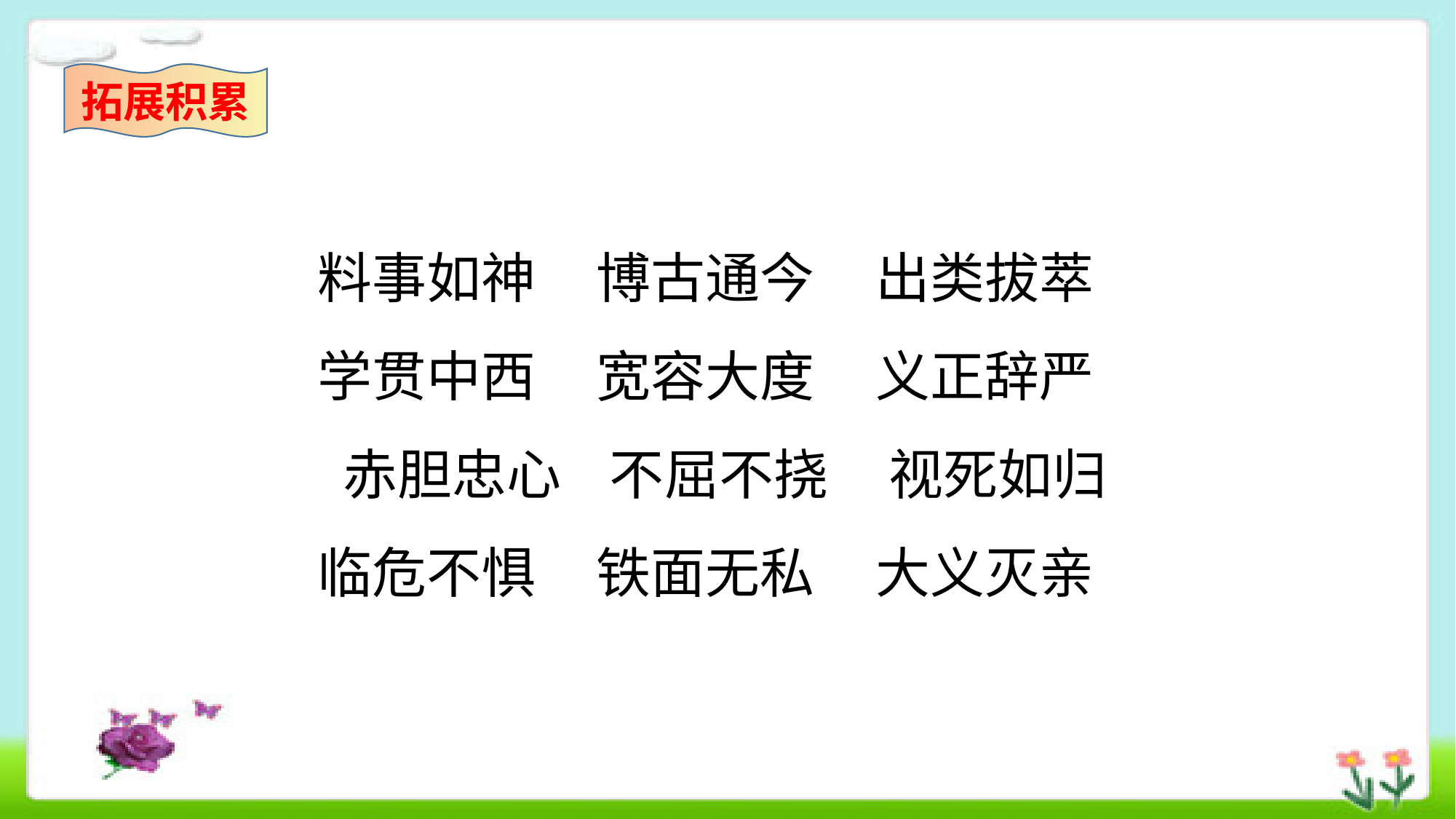

拓展积累
料事如神     博古通今     出类拔萃
学贯中西     宽容大度     义正辞严
 赤胆忠心    不屈不挠     视死如归
临危不惧     铁面无私     大义灭亲